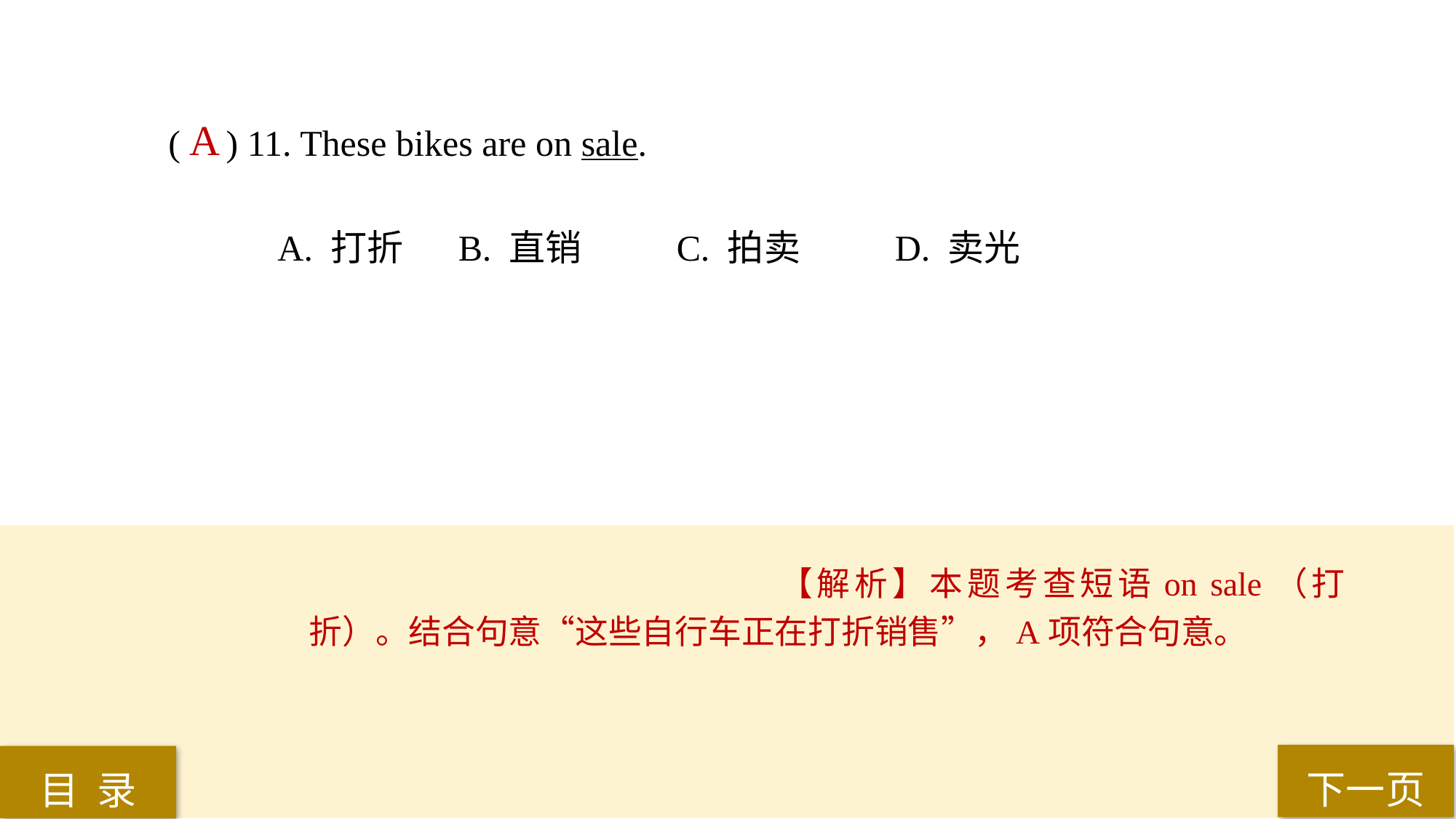

(     ) 11. These bikes are on sale.

A. 打折	 B. 直销	 C. 拍卖	 D. 卖光
A
【解析】本题考查短语on sale（打折）。结合句意“这些自行车正在打折销售”，A项符合句意。